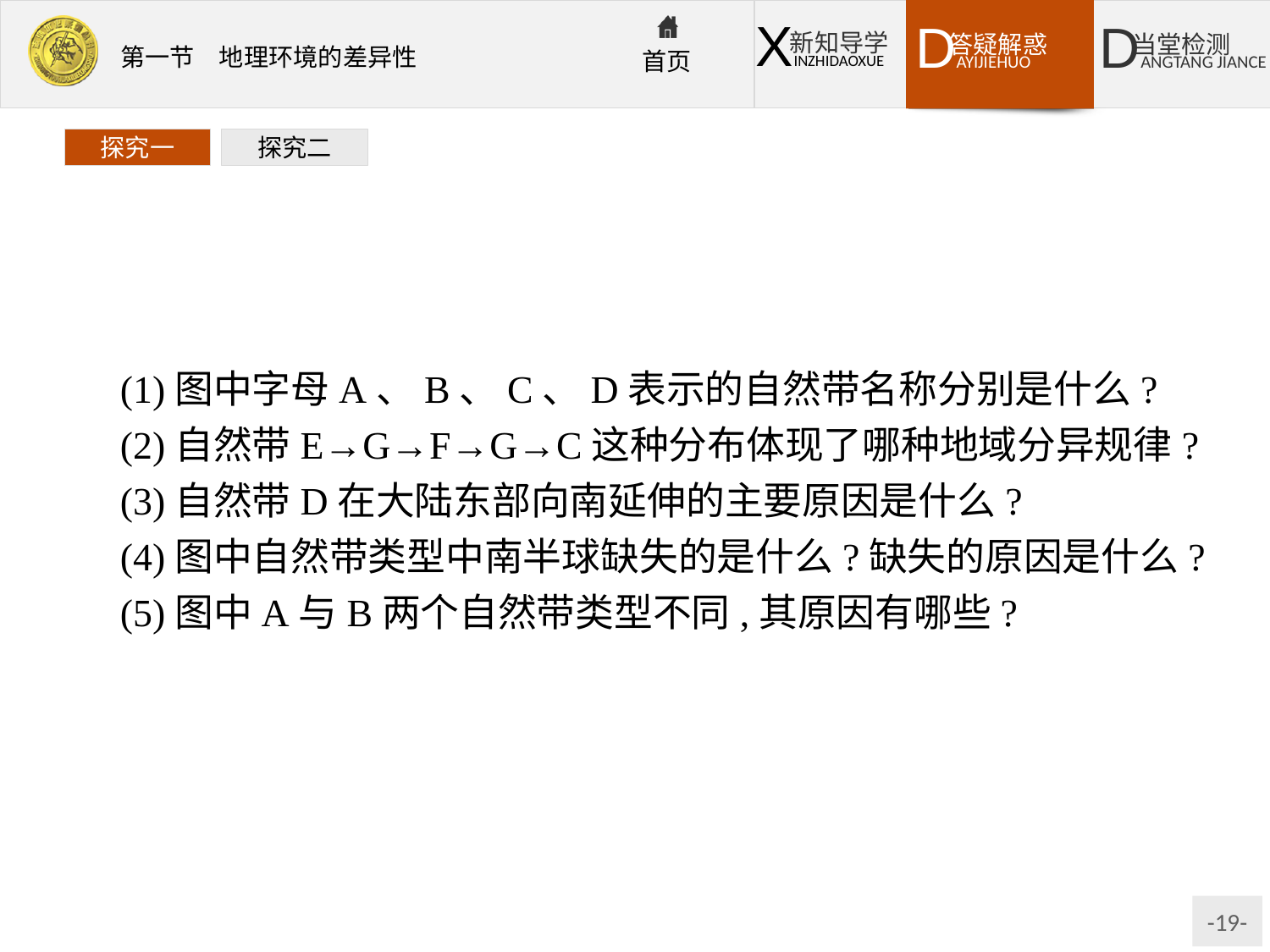

探究一
探究二
(1)图中字母A、B、C、D表示的自然带名称分别是什么?
(2)自然带E→G→F→G→C这种分布体现了哪种地域分异规律?
(3)自然带D在大陆东部向南延伸的主要原因是什么?
(4)图中自然带类型中南半球缺失的是什么?缺失的原因是什么?
(5)图中A与B两个自然带类型不同,其原因有哪些?